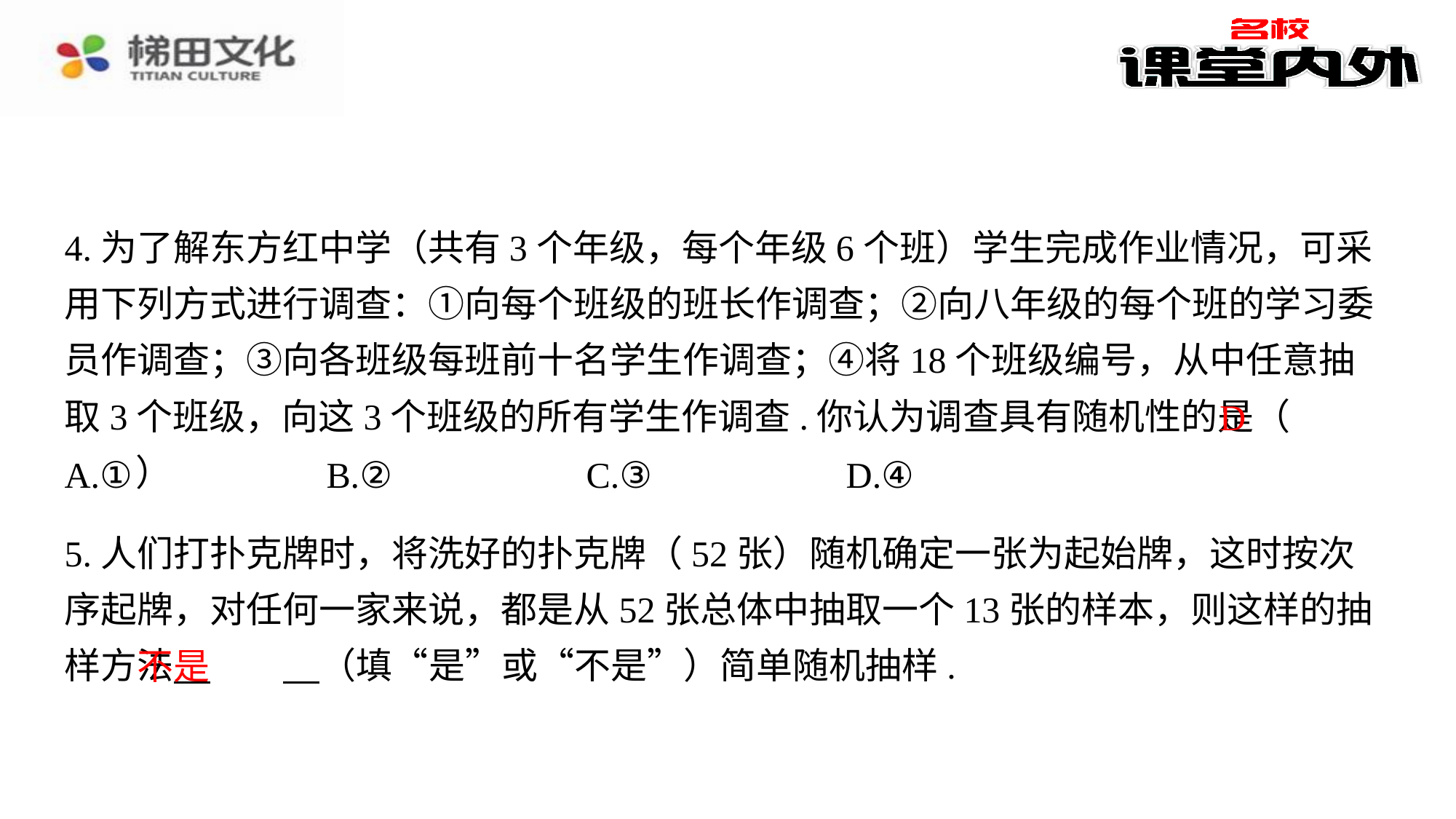

4.为了解东方红中学（共有3个年级，每个年级6个班）学生完成作业情况，可采用下列方式进行调查：①向每个班级的班长作调查；②向八年级的每个班的学习委员作调查；③向各班级每班前十名学生作调查；④将18个班级编号，从中任意抽取3个班级，向这3个班级的所有学生作调查.你认为调查具有随机性的是（　D　）
D
| A.① | B.② | C.③ | D.④ |
| --- | --- | --- | --- |
5.人们打扑克牌时，将洗好的扑克牌（52张）随机确定一张为起始牌，这时按次序起牌，对任何一家来说，都是从52张总体中抽取一个13张的样本，则这样的抽样方法 　不是　⁠（填“是”或“不是”）简单随机抽样.
不是